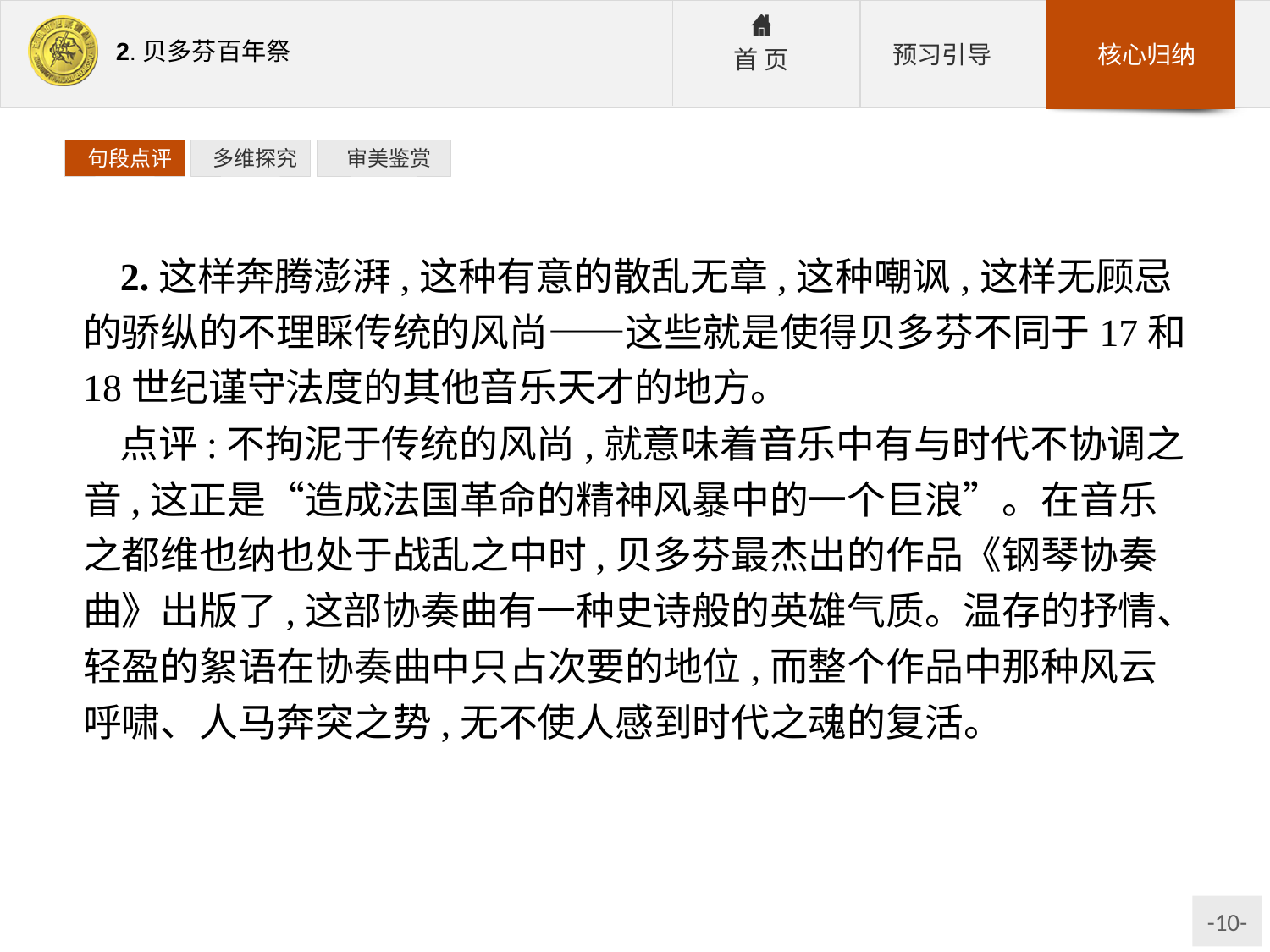

句段点评
 多维探究
 审美鉴赏
2.这样奔腾澎湃,这种有意的散乱无章,这种嘲讽,这样无顾忌的骄纵的不理睬传统的风尚——这些就是使得贝多芬不同于17和18世纪谨守法度的其他音乐天才的地方。
点评:不拘泥于传统的风尚,就意味着音乐中有与时代不协调之音,这正是“造成法国革命的精神风暴中的一个巨浪”。在音乐之都维也纳也处于战乱之中时,贝多芬最杰出的作品《钢琴协奏曲》出版了,这部协奏曲有一种史诗般的英雄气质。温存的抒情、轻盈的絮语在协奏曲中只占次要的地位,而整个作品中那种风云呼啸、人马奔突之势,无不使人感到时代之魂的复活。